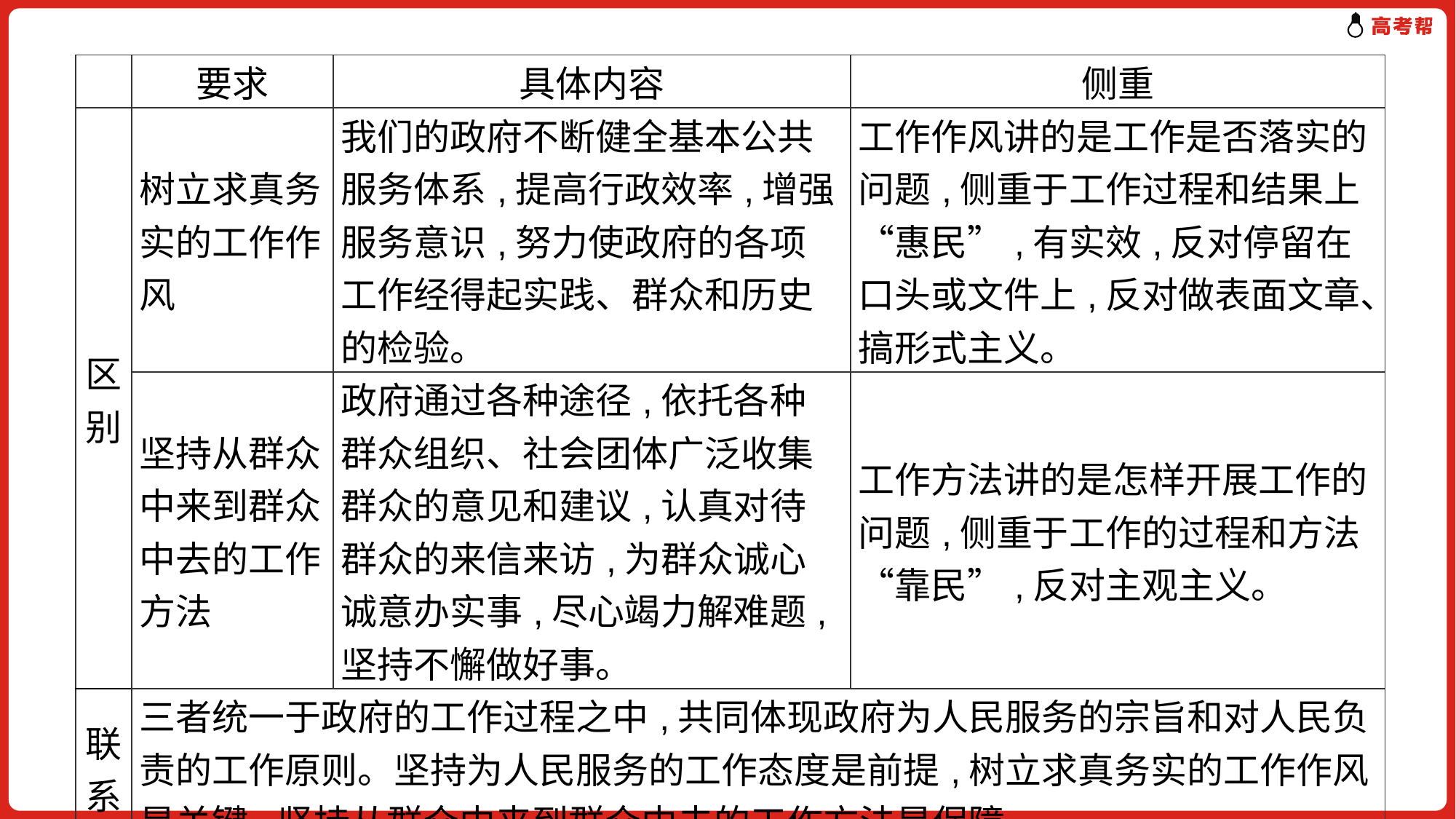

|  | 要求 | 具体内容 | 侧重 |
| --- | --- | --- | --- |
| 区别 | 树立求真务实的工作作风 | 我们的政府不断健全基本公共服务体系,提高行政效率,增强服务意识,努力使政府的各项工作经得起实践、群众和历史的检验。 | 工作作风讲的是工作是否落实的问题,侧重于工作过程和结果上“惠民”,有实效,反对停留在口头或文件上,反对做表面文章、搞形式主义。 |
|  | 坚持从群众中来到群众中去的工作方法 | 政府通过各种途径,依托各种群众组织、社会团体广泛收集群众的意见和建议,认真对待群众的来信来访,为群众诚心诚意办实事,尽心竭力解难题,坚持不懈做好事。 | 工作方法讲的是怎样开展工作的问题,侧重于工作的过程和方法“靠民”,反对主观主义。 |
| 联系 | 三者统一于政府的工作过程之中,共同体现政府为人民服务的宗旨和对人民负责的工作原则。坚持为人民服务的工作态度是前提,树立求真务实的工作作风是关键,坚持从群众中来到群众中去的工作方法是保障。 |  |  |